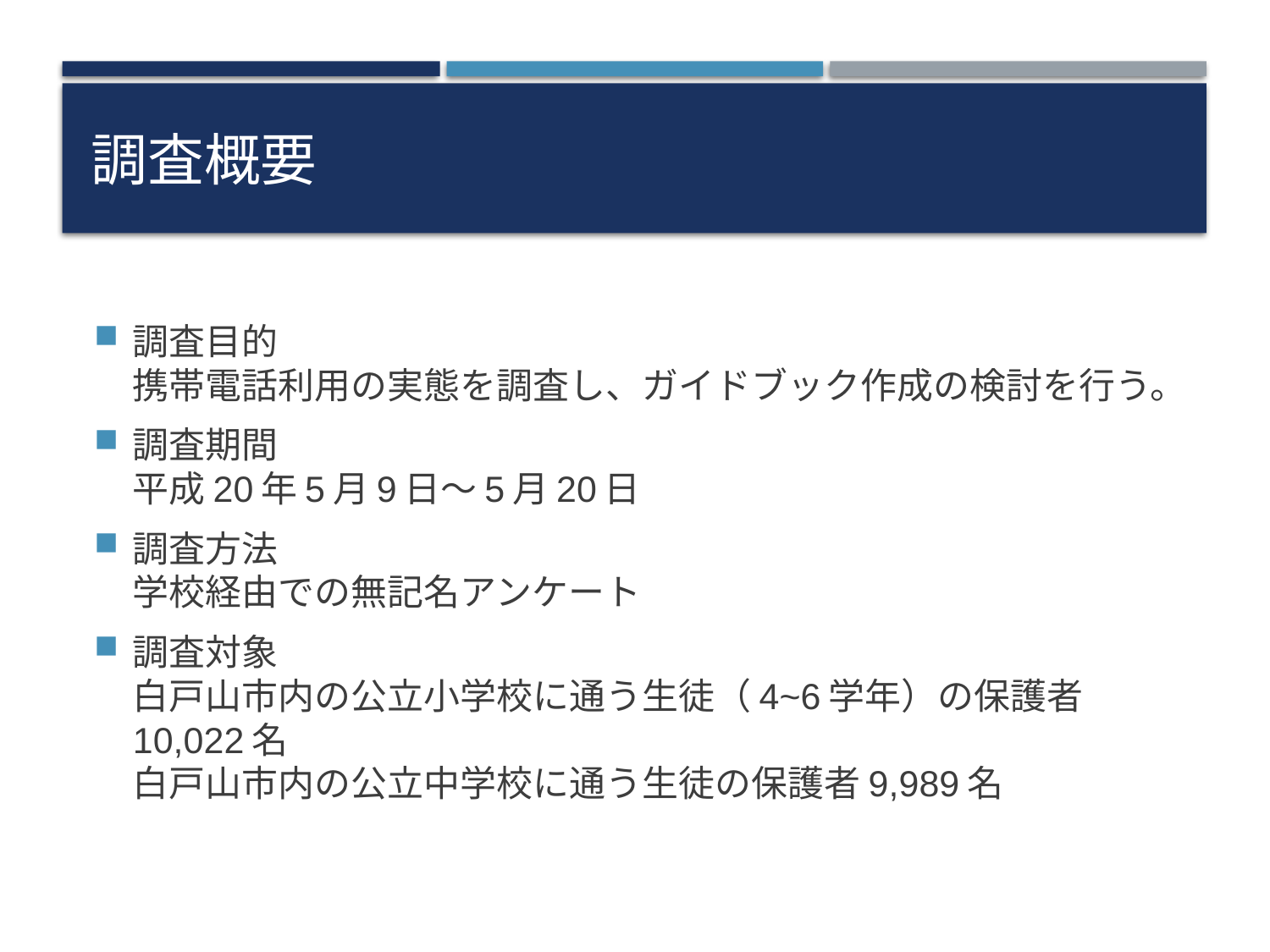

# 調査概要
調査目的
携帯電話利用の実態を調査し、ガイドブック作成の検討を行う。
調査期間
平成20年5月9日～5月20日
調査方法
学校経由での無記名アンケート
調査対象
白戸山市内の公立小学校に通う生徒（4~6学年）の保護者10,022名
白戸山市内の公立中学校に通う生徒の保護者9,989名